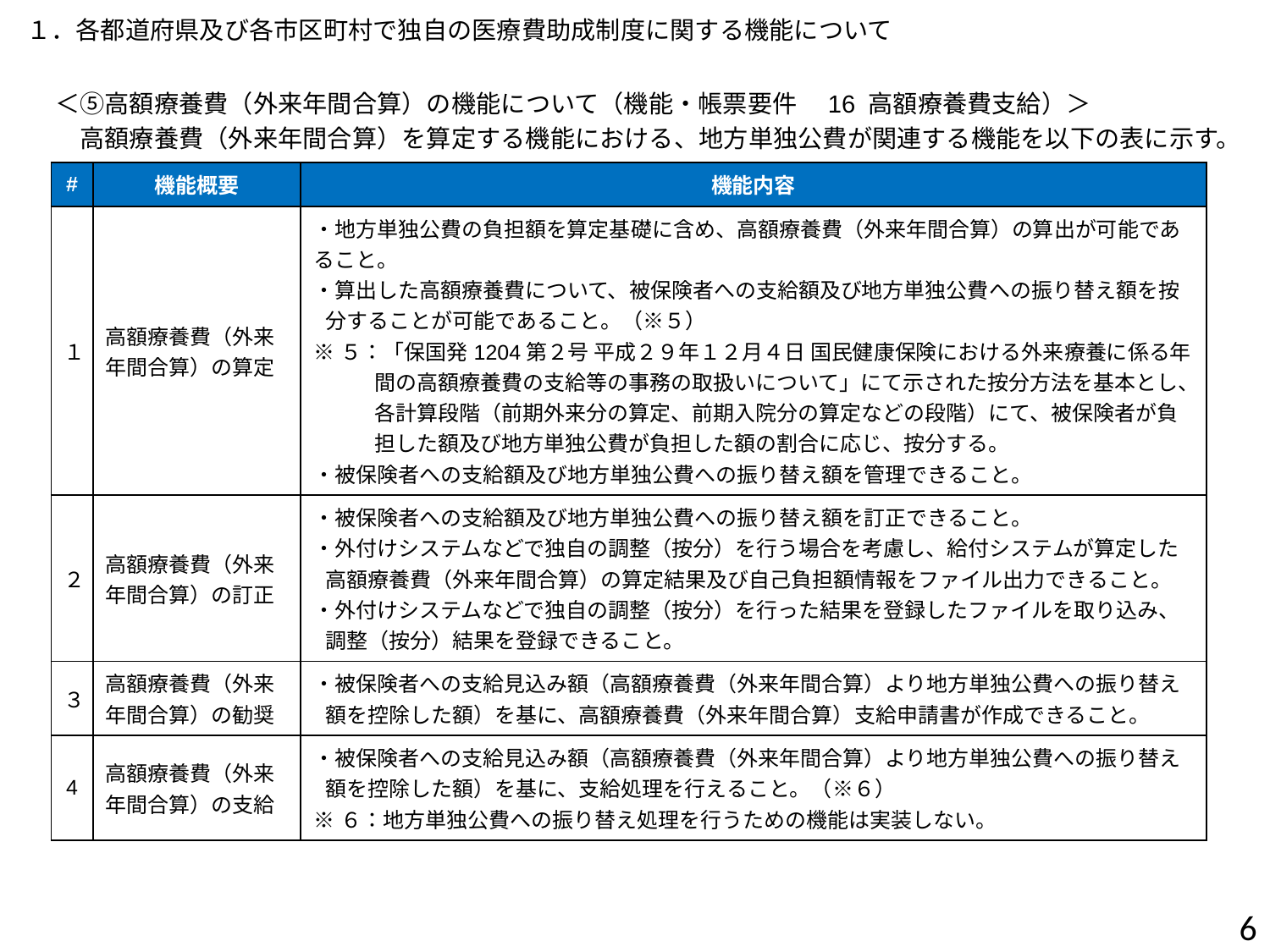

１．各都道府県及び各市区町村で独自の医療費助成制度に関する機能について
＜⑤高額療養費（外来年間合算）の機能について（機能・帳票要件　16 高額療養費支給）＞
　高額療養費（外来年間合算）を算定する機能における、地方単独公費が関連する機能を以下の表に示す。

| # | 機能概要 | 機能内容 |
| --- | --- | --- |
| １ | 高額療養費（外来年間合算）の算定 | ・地方単独公費の負担額を算定基礎に含め、高額療養費（外来年間合算）の算出が可能であること。 ・算出した高額療養費について、被保険者への支給額及び地方単独公費への振り替え額を按分することが可能であること。（※５） ※５：「保国発1204第２号 平成２９年１２月４日 国民健康保険における外来療養に係る年間の高額療養費の支給等の事務の取扱いについて」にて示された按分方法を基本とし、各計算段階（前期外来分の算定、前期入院分の算定などの段階）にて、被保険者が負担した額及び地方単独公費が負担した額の割合に応じ、按分する。 ・被保険者への支給額及び地方単独公費への振り替え額を管理できること。 |
| ２ | 高額療養費（外来年間合算）の訂正 | ・被保険者への支給額及び地方単独公費への振り替え額を訂正できること。 ・外付けシステムなどで独自の調整（按分）を行う場合を考慮し、給付システムが算定した高額療養費（外来年間合算）の算定結果及び自己負担額情報をファイル出力できること。 ・外付けシステムなどで独自の調整（按分）を行った結果を登録したファイルを取り込み、調整（按分）結果を登録できること。 |
| ３ | 高額療養費（外来年間合算）の勧奨 | ・被保険者への支給見込み額（高額療養費（外来年間合算）より地方単独公費への振り替え額を控除した額）を基に、高額療養費（外来年間合算）支給申請書が作成できること。 |
| 4 | 高額療養費（外来年間合算）の支給 | ・被保険者への支給見込み額（高額療養費（外来年間合算）より地方単独公費への振り替え額を控除した額）を基に、支給処理を行えること。（※６） ※６：地方単独公費への振り替え処理を行うための機能は実装しない。 |
6